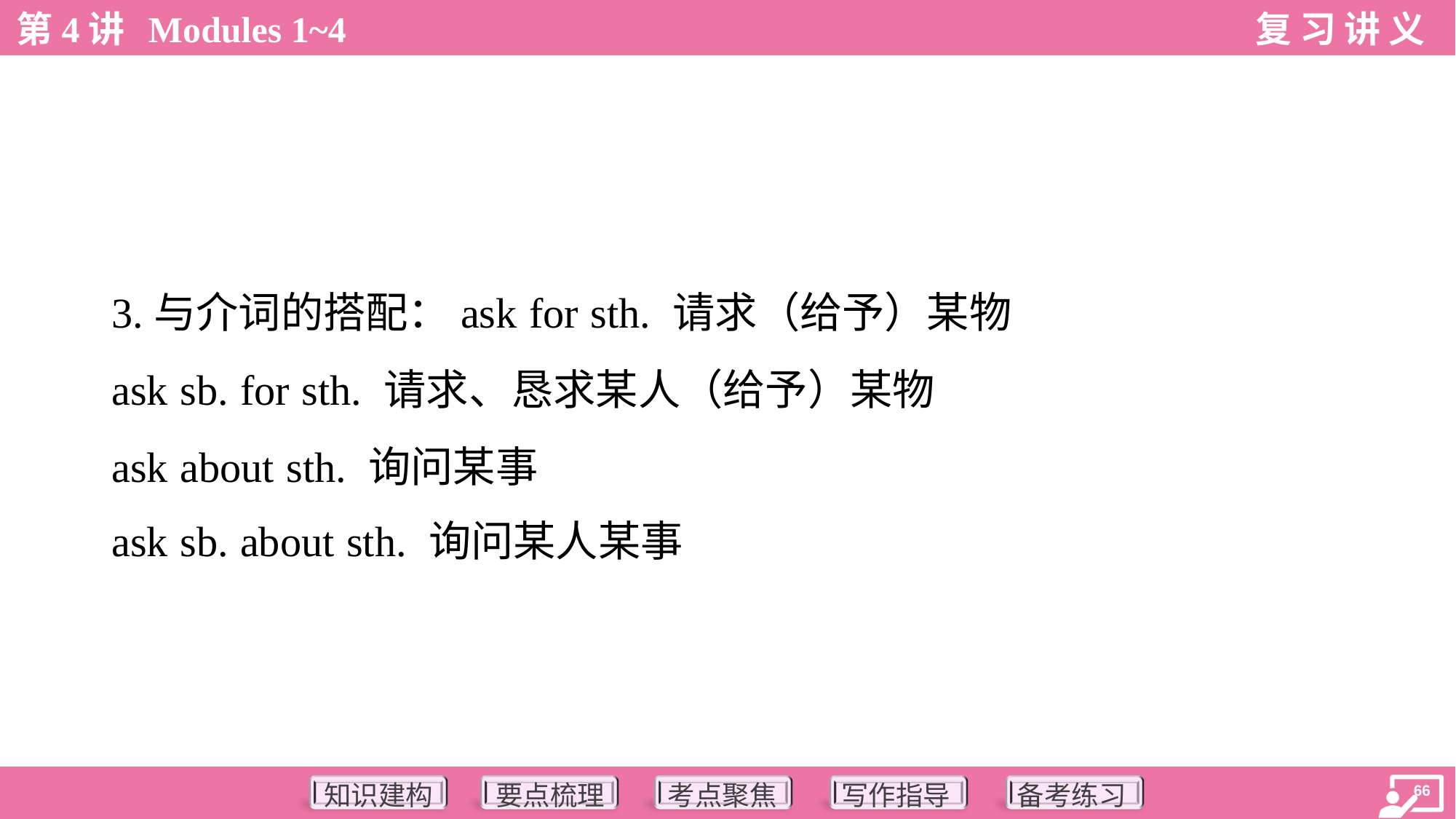

3.与介词的搭配：ask for sth. 请求（给予）某物
    ask sb. for sth. 请求、恳求某人（给予）某物
    ask about sth. 询问某事
    ask sb. about sth. 询问某人某事